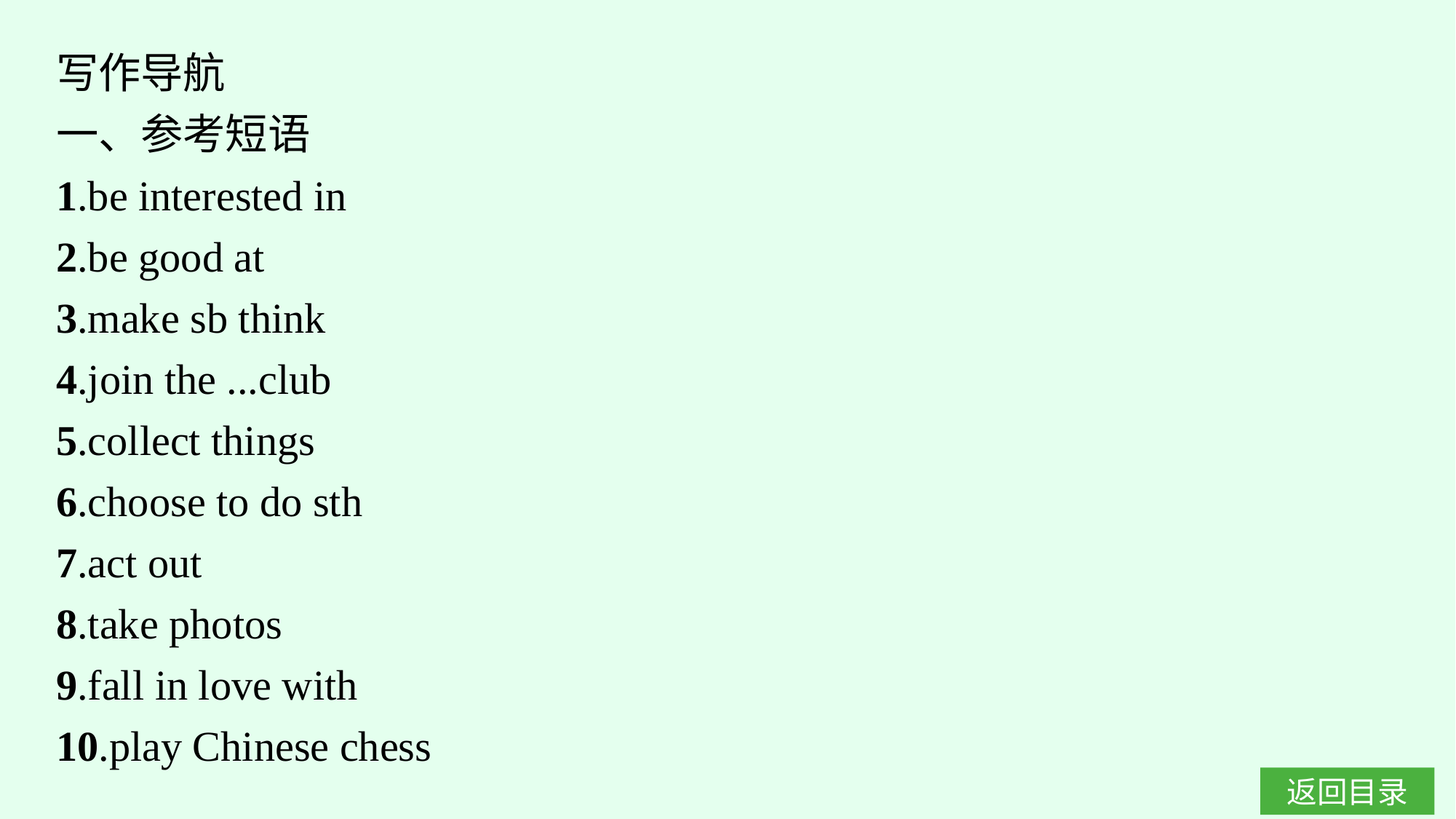

写作导航
一、参考短语
1.be interested in
2.be good at
3.make sb think
4.join the ...club
5.collect things
6.choose to do sth
7.act out
8.take photos
9.fall in love with
10.play Chinese chess